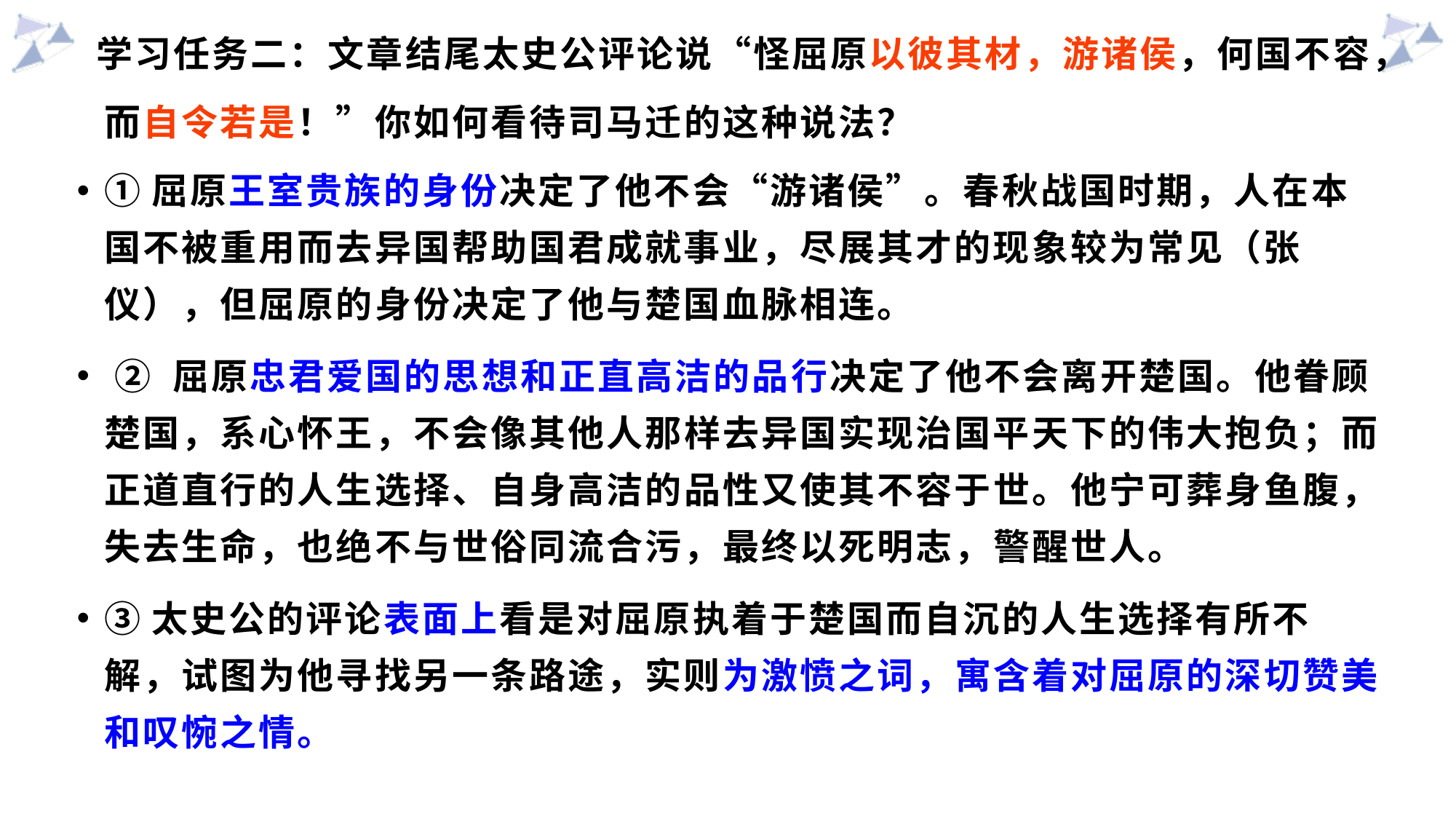

学习任务二：文章结尾太史公评论说“怪屈原以彼其材，游诸侯，何国不容，而自令若是！”你如何看待司马迁的这种说法？
①屈原王室贵族的身份决定了他不会“游诸侯”。春秋战国时期，人在本国不被重用而去异国帮助国君成就事业，尽展其才的现象较为常见（张仪），但屈原的身份决定了他与楚国血脉相连。
 ② 屈原忠君爱国的思想和正直高洁的品行决定了他不会离开楚国。他眷顾楚国，系心怀王，不会像其他人那样去异国实现治国平天下的伟大抱负；而正道直行的人生选择、自身高洁的品性又使其不容于世。他宁可葬身鱼腹，失去生命，也绝不与世俗同流合污，最终以死明志，警醒世人。
③太史公的评论表面上看是对屈原执着于楚国而自沉的人生选择有所不解，试图为他寻找另一条路途，实则为激愤之词，寓含着对屈原的深切赞美和叹惋之情。
#